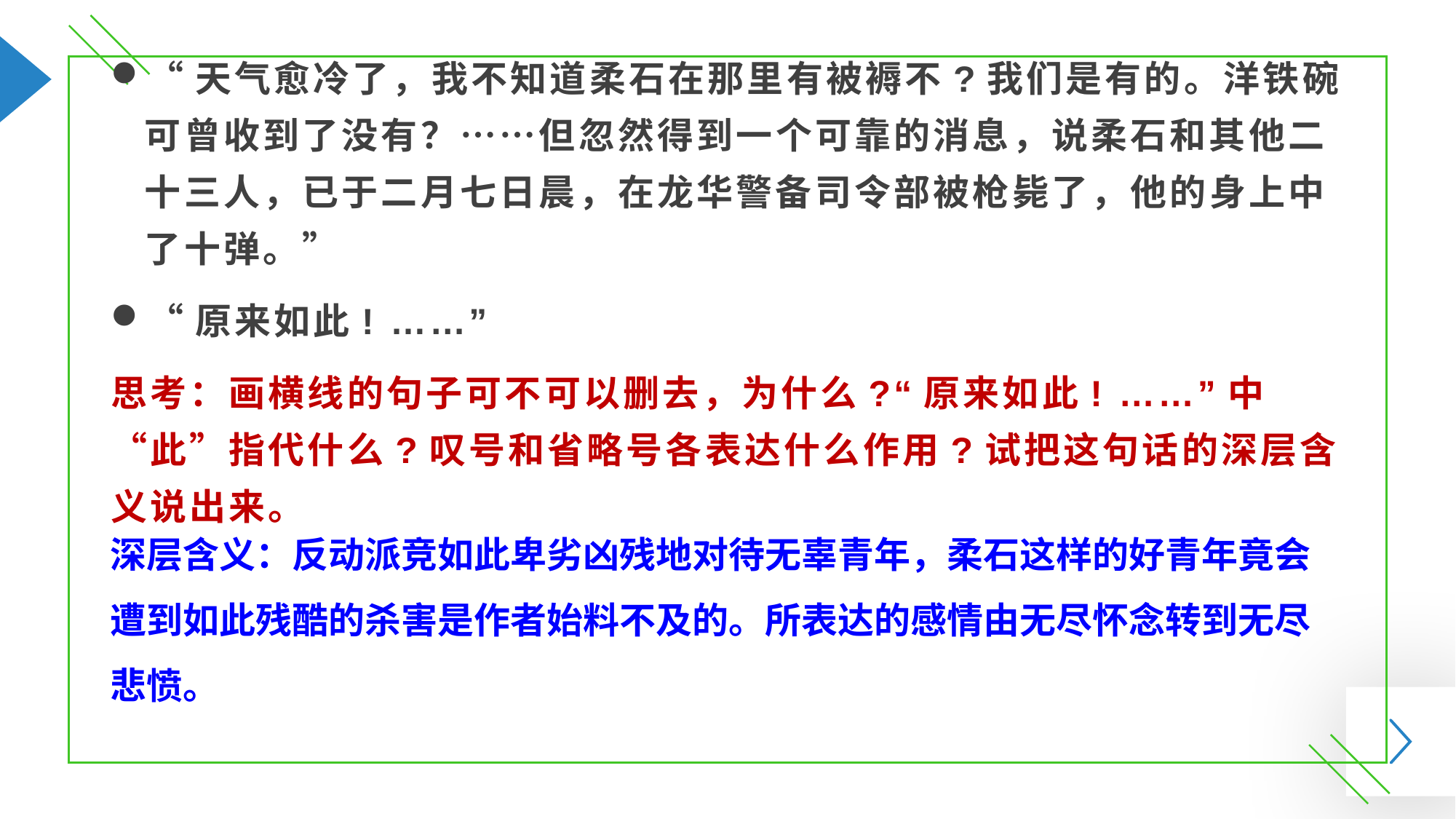

“天气愈冷了，我不知道柔石在那里有被褥不?我们是有的。洋铁碗可曾收到了没有？……但忽然得到一个可靠的消息，说柔石和其他二十三人，已于二月七日晨，在龙华警备司令部被枪毙了，他的身上中了十弹。”
“原来如此! ……”
思考：画横线的句子可不可以删去，为什么?“原来如此! ……”中“此”指代什么?叹号和省略号各表达什么作用?试把这句话的深层含义说出来。

深层含义：反动派竞如此卑劣凶残地对待无辜青年，柔石这样的好青年竟会遭到如此残酷的杀害是作者始料不及的。所表达的感情由无尽怀念转到无尽悲愤。